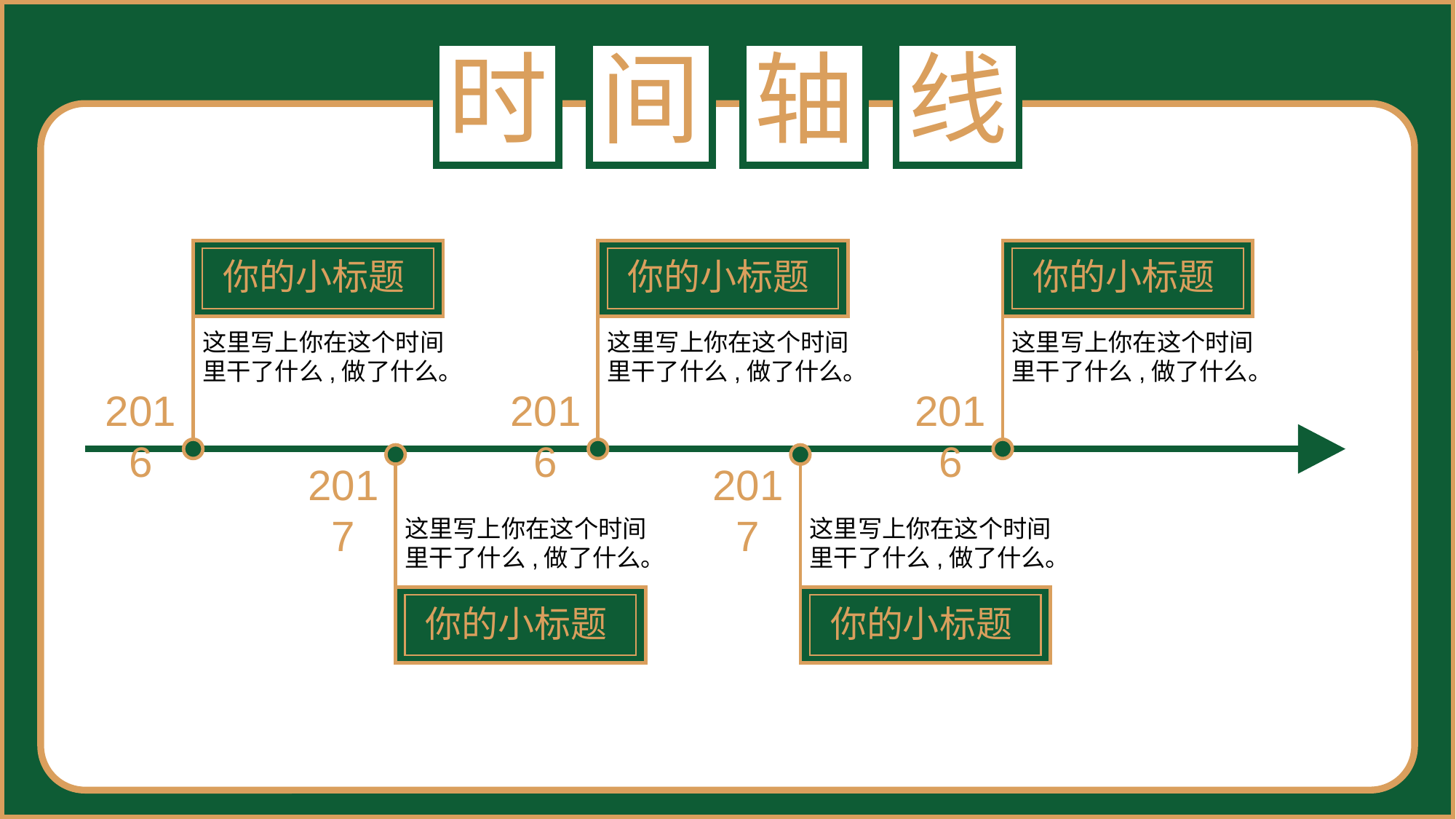

时
间
轴
线

你的小标题
这里写上你在这个时间里干了什么,做了什么。

2016

你的小标题
这里写上你在这个时间里干了什么,做了什么。

2016

你的小标题
这里写上你在这个时间里干了什么,做了什么。

2016

你的小标题
这里写上你在这个时间里干了什么,做了什么。

2017

你的小标题
这里写上你在这个时间里干了什么,做了什么。

2017